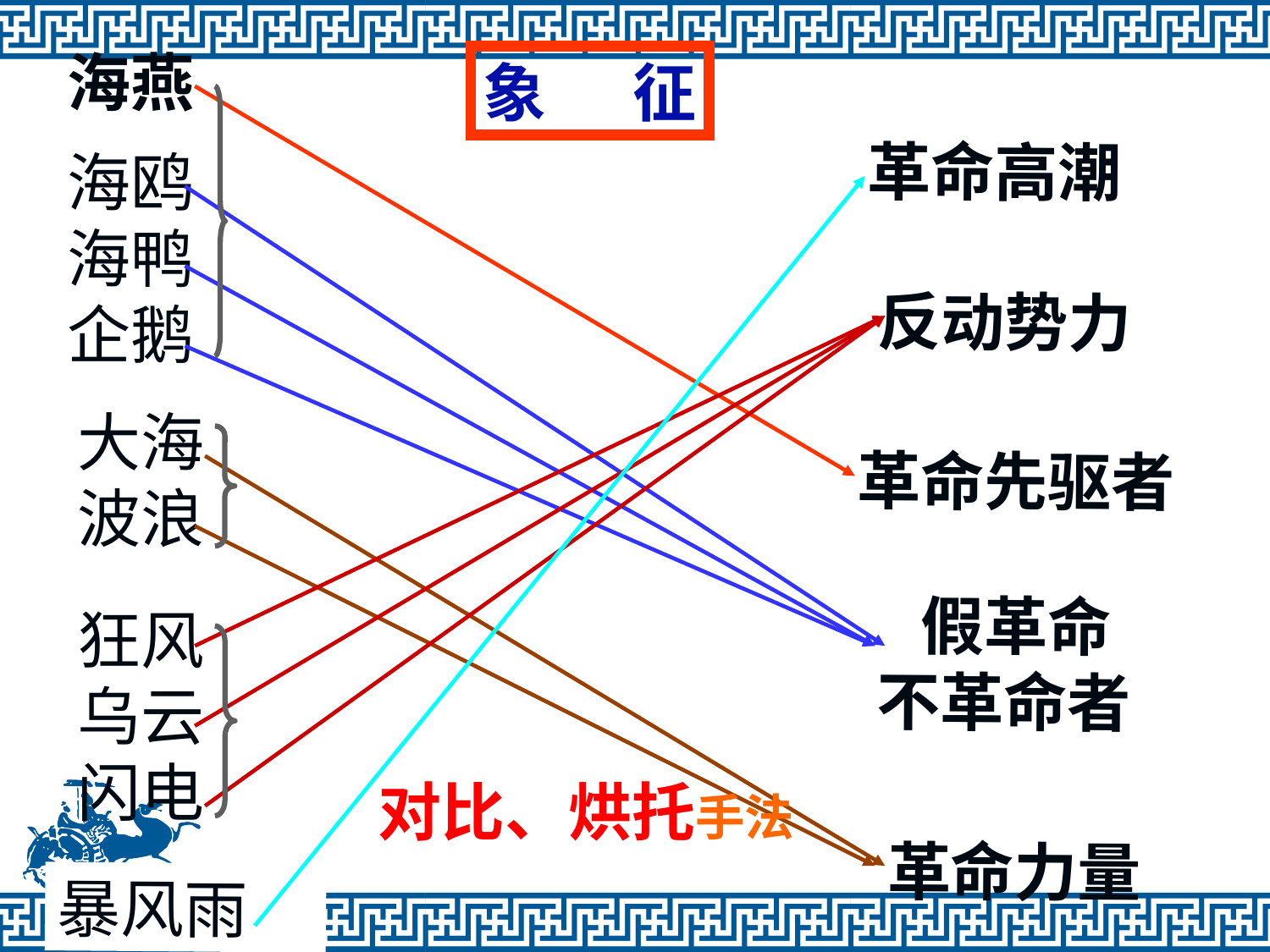

海燕
象      征

革命高潮
海鸥
海鸭
企鹅

反动势力

大海波浪

革命先驱者

  假革命不革命者
狂风乌云闪电

对比、烘托手法
革命力量
暴风雨